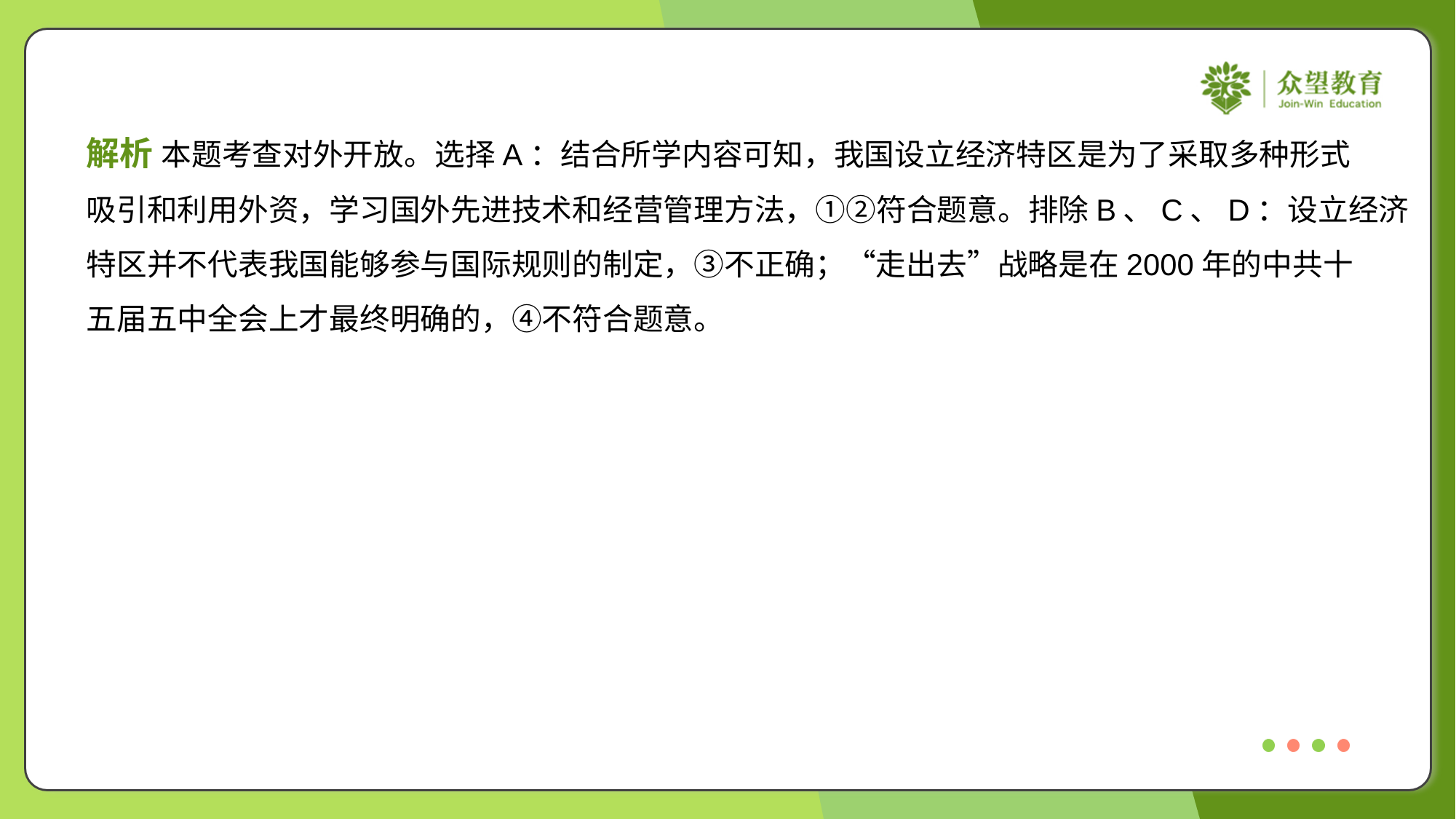

解析 本题考查对外开放。选择A：结合所学内容可知，我国设立经济特区是为了采取多种形式
吸引和利用外资，学习国外先进技术和经营管理方法，①②符合题意。排除B、C、D：设立经济
特区并不代表我国能够参与国际规则的制定，③不正确；“走出去”战略是在2000年的中共十
五届五中全会上才最终明确的，④不符合题意。